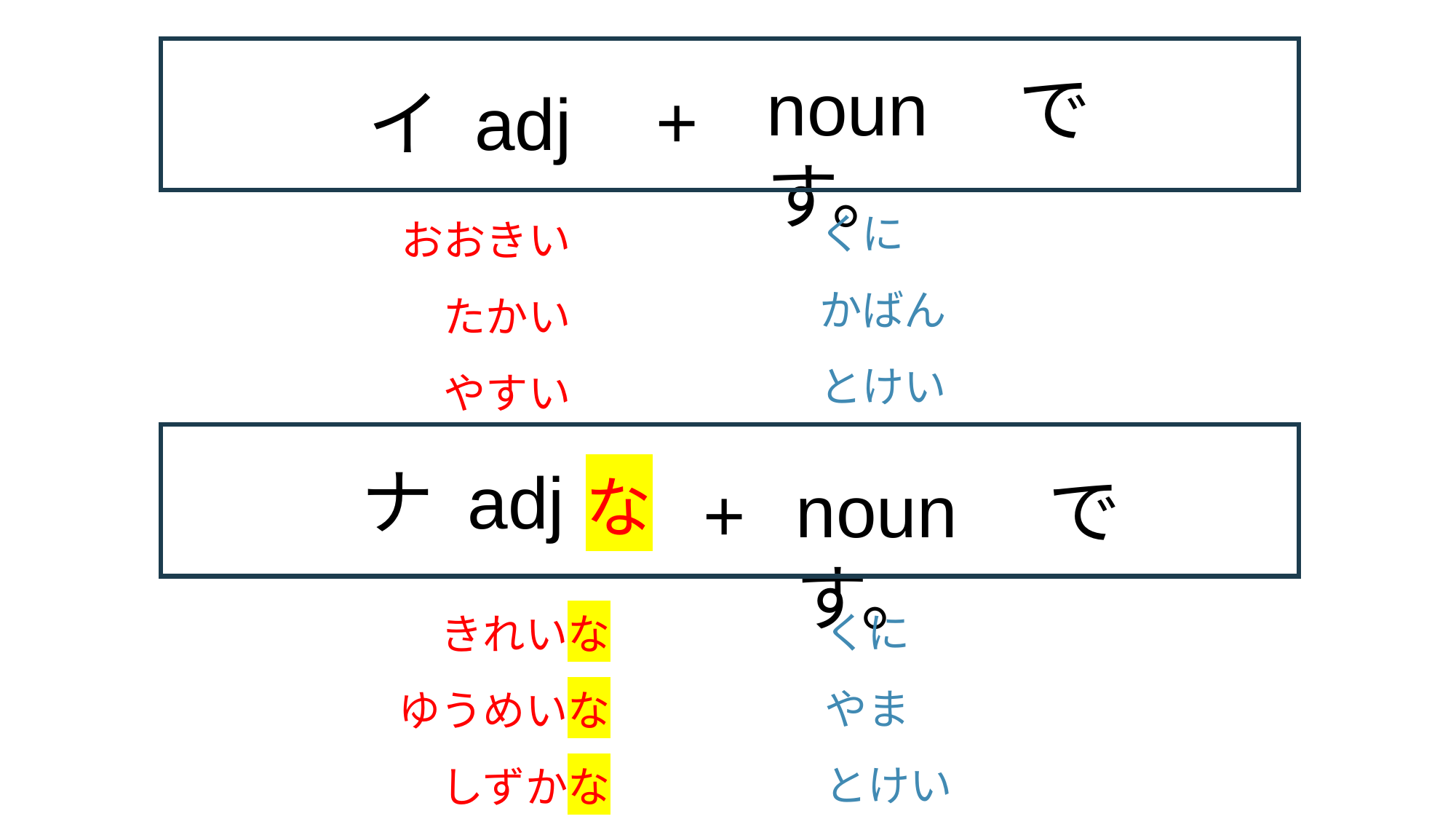

noun　です。
+
イ adj
くに
かばん
とけい
おおきい
たかい
やすい

ナ adj
な
noun　です。
+
くに
やま
とけい
きれいな
ゆうめいな
しずかな